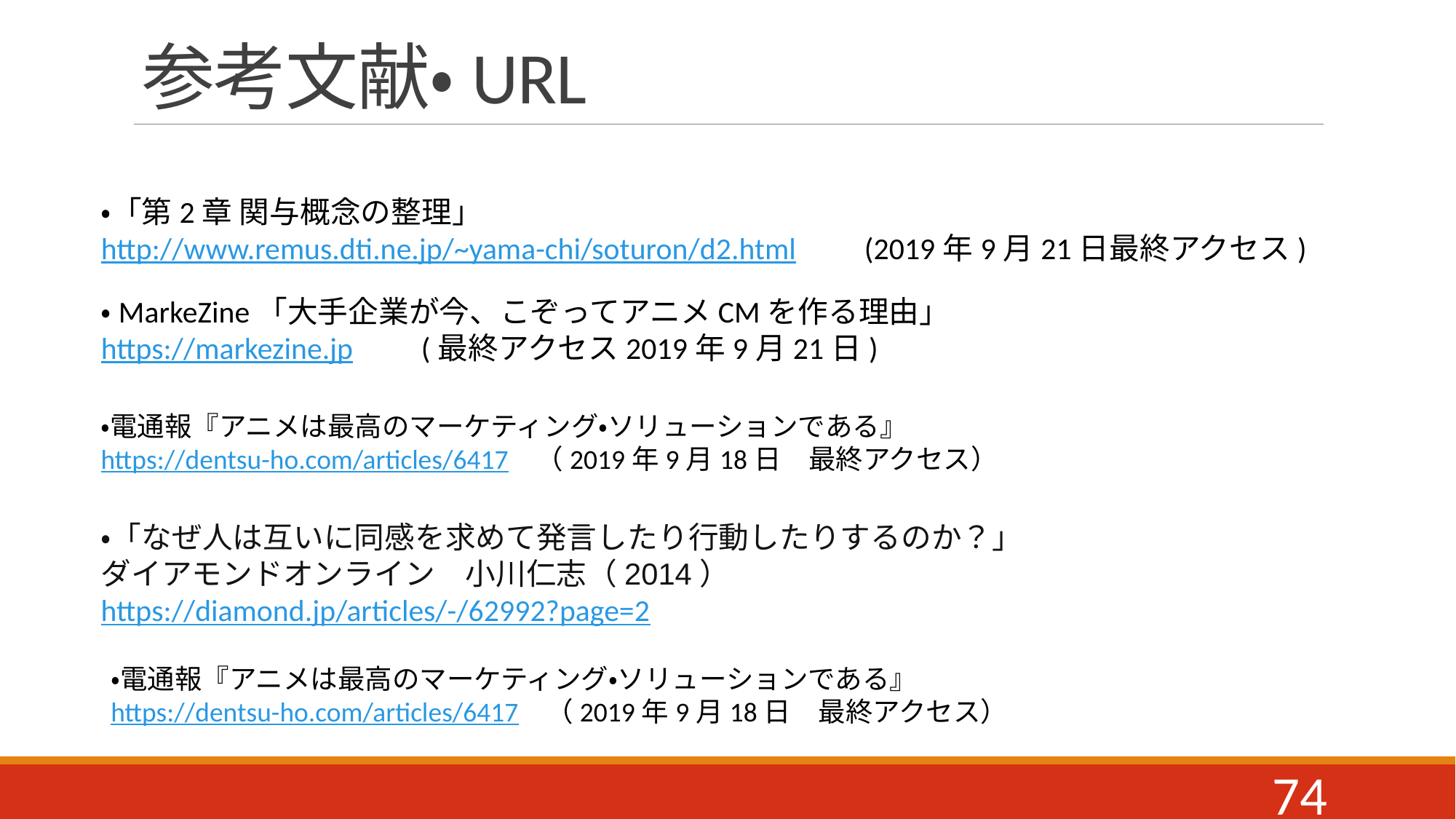

# 参考文献・URL
・「第2章 関与概念の整理」
http://www.remus.dti.ne.jp/~yama-chi/soturon/d2.html　　(2019年9月21日最終アクセス)
・MarkeZine「大手企業が今、こぞってアニメCMを作る理由」
https://markezine.jp　　(最終アクセス2019年9月21日)
・電通報『アニメは最高のマーケティング・ソリューションである』
https://dentsu-ho.com/articles/6417　（2019年9月18日　最終アクセス）
・「なぜ人は互いに同感を求めて発言したり行動したりするのか？」ダイアモンドオンライン　小川仁志（2014）
https://diamond.jp/articles/-/62992?page=2

・電通報『アニメは最高のマーケティング・ソリューションである』
https://dentsu-ho.com/articles/6417　（2019年9月18日　最終アクセス）

74